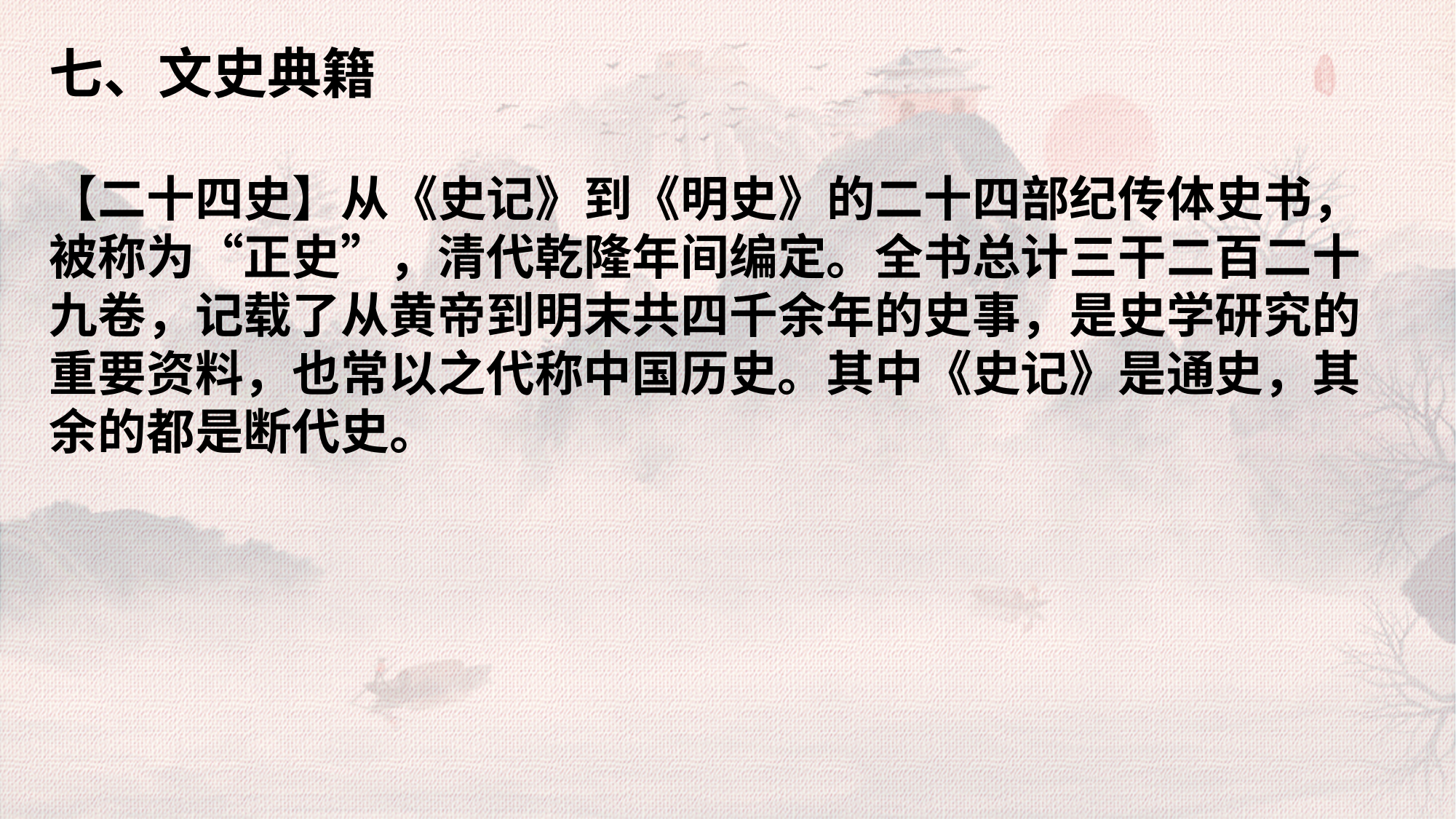

七、文史典籍
【二十四史】从《史记》到《明史》的二十四部纪传体史书，被称为“正史”，清代乾隆年间编定。全书总计三干二百二十九卷，记载了从黄帝到明末共四千余年的史事，是史学研究的重要资料，也常以之代称中国历史。其中《史记》是通史，其余的都是断代史。